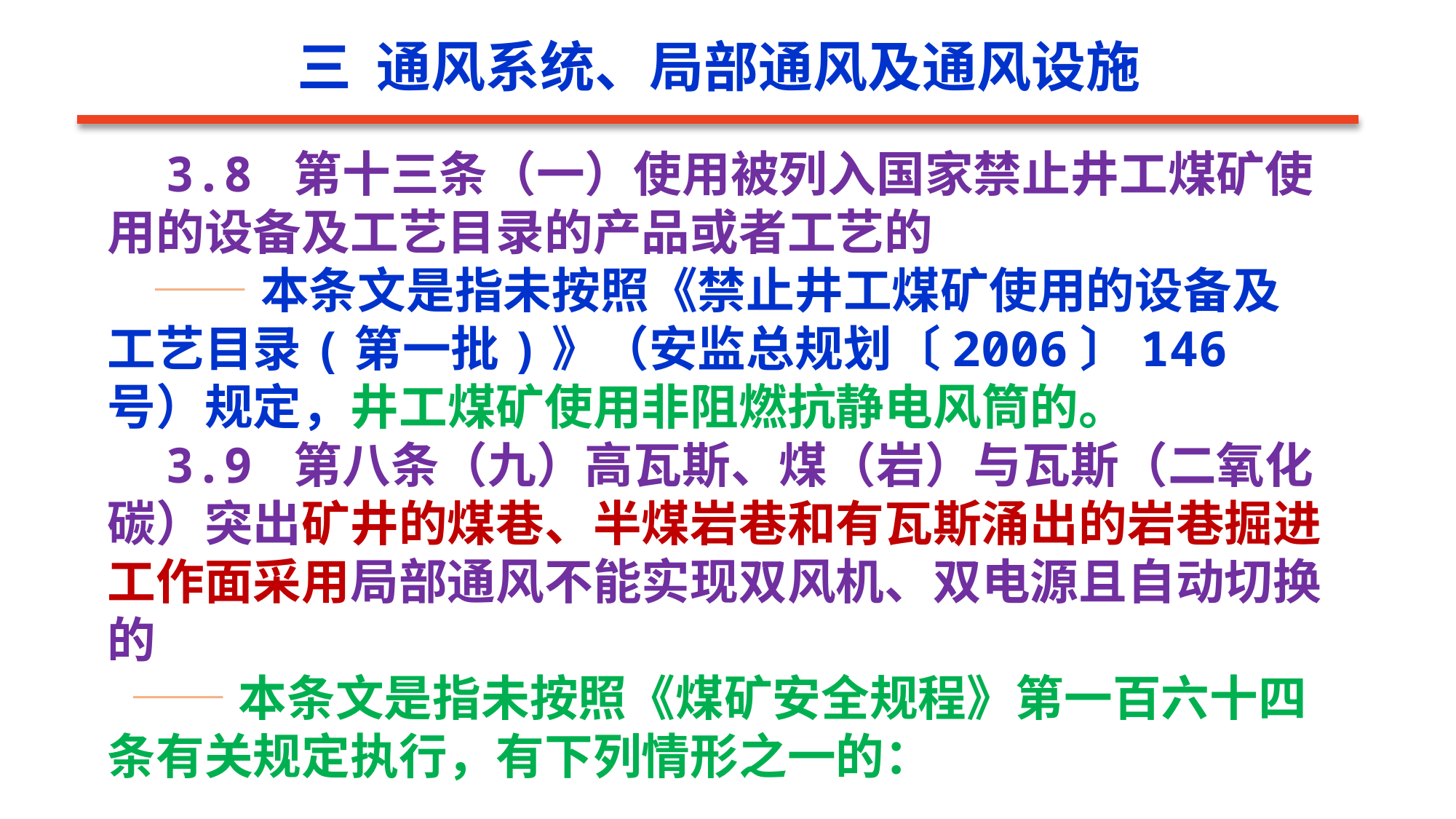

三  通风系统、局部通风及通风设施
  3.8 第十三条（一）使用被列入国家禁止井工煤矿使用的设备及工艺目录的产品或者工艺的
    ——本条文是指未按照《禁止井工煤矿使用的设备及工艺目录(第一批)》（安监总规划〔2006〕146号）规定，井工煤矿使用非阻燃抗静电风筒的。
  3.9 第八条（九）高瓦斯、煤（岩）与瓦斯（二氧化碳）突出矿井的煤巷、半煤岩巷和有瓦斯涌出的岩巷掘进工作面采用局部通风不能实现双风机、双电源且自动切换的
  ——本条文是指未按照《煤矿安全规程》第一百六十四条有关规定执行，有下列情形之一的：